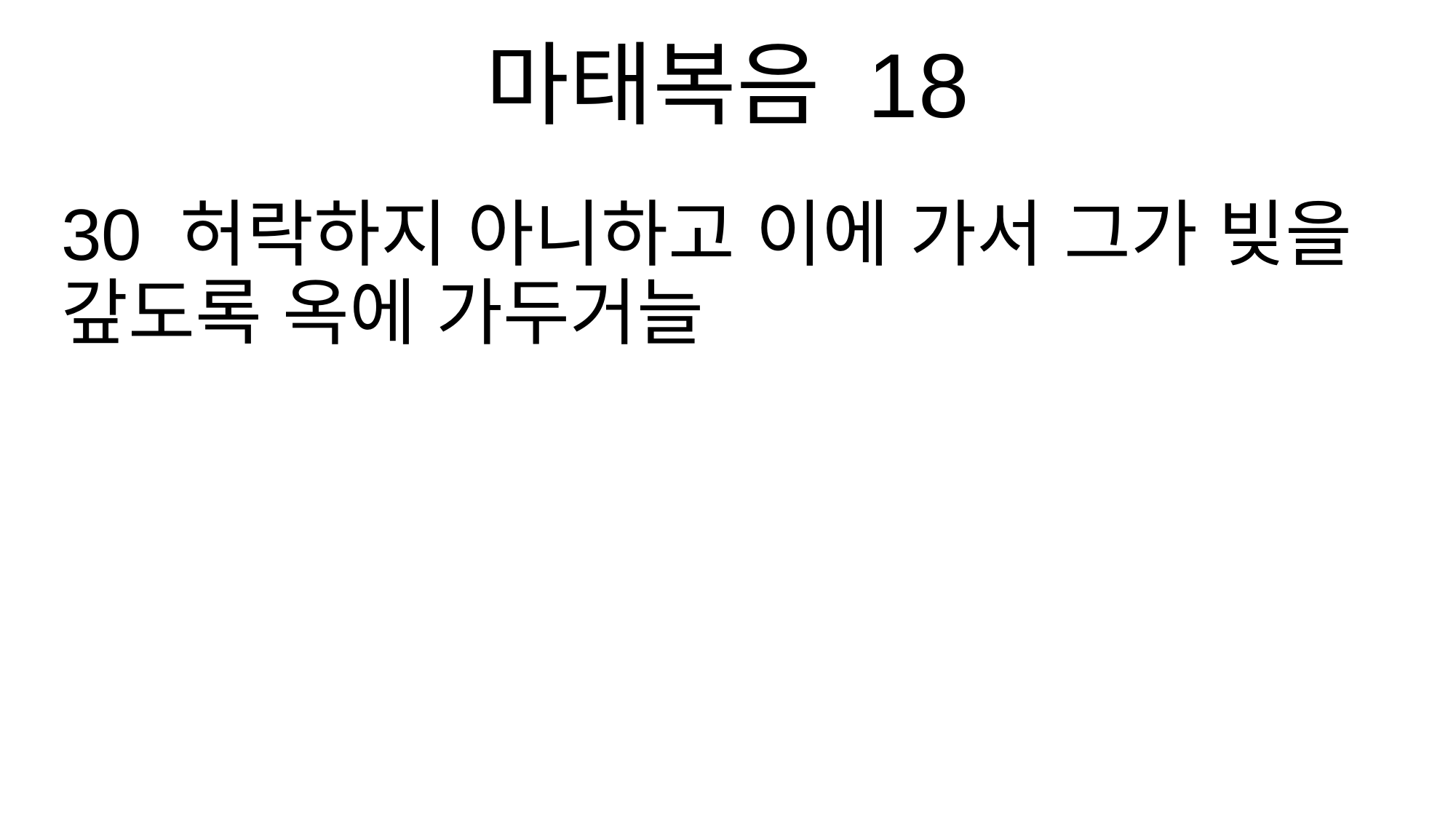

마태복음 18
30 허락하지 아니하고 이에 가서 그가 빚을 갚도록 옥에 가두거늘